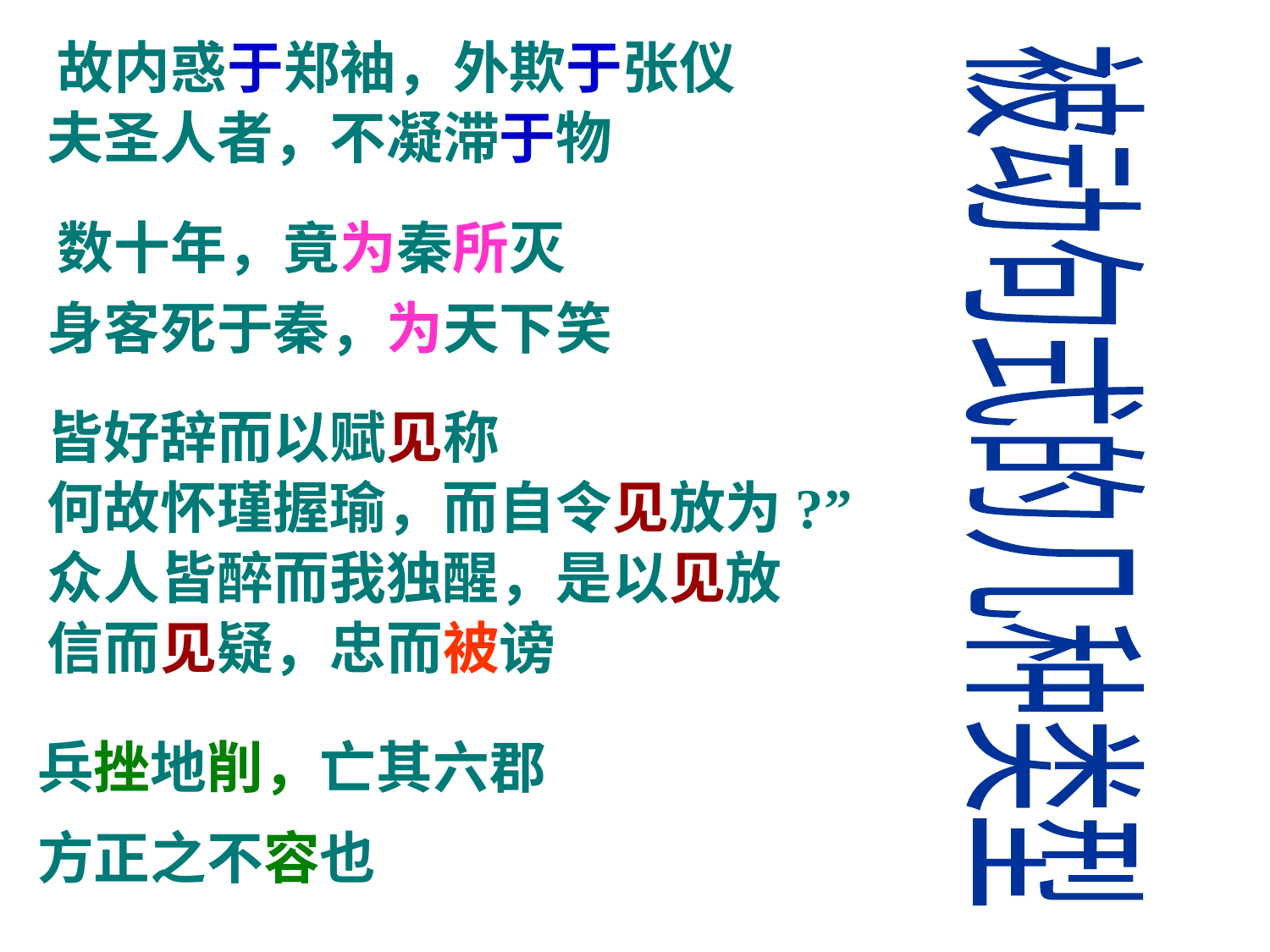

故内惑于郑袖，外欺于张仪
夫圣人者，不凝滞于物
数十年，竟为秦所灭
身客死于秦，为天下笑
被动句式的几种类型
皆好辞而以赋见称
何故怀瑾握瑜，而自令见放为?”
众人皆醉而我独醒，是以见放
信而见疑，忠而被谤
兵挫地削，亡其六郡
方正之不容也